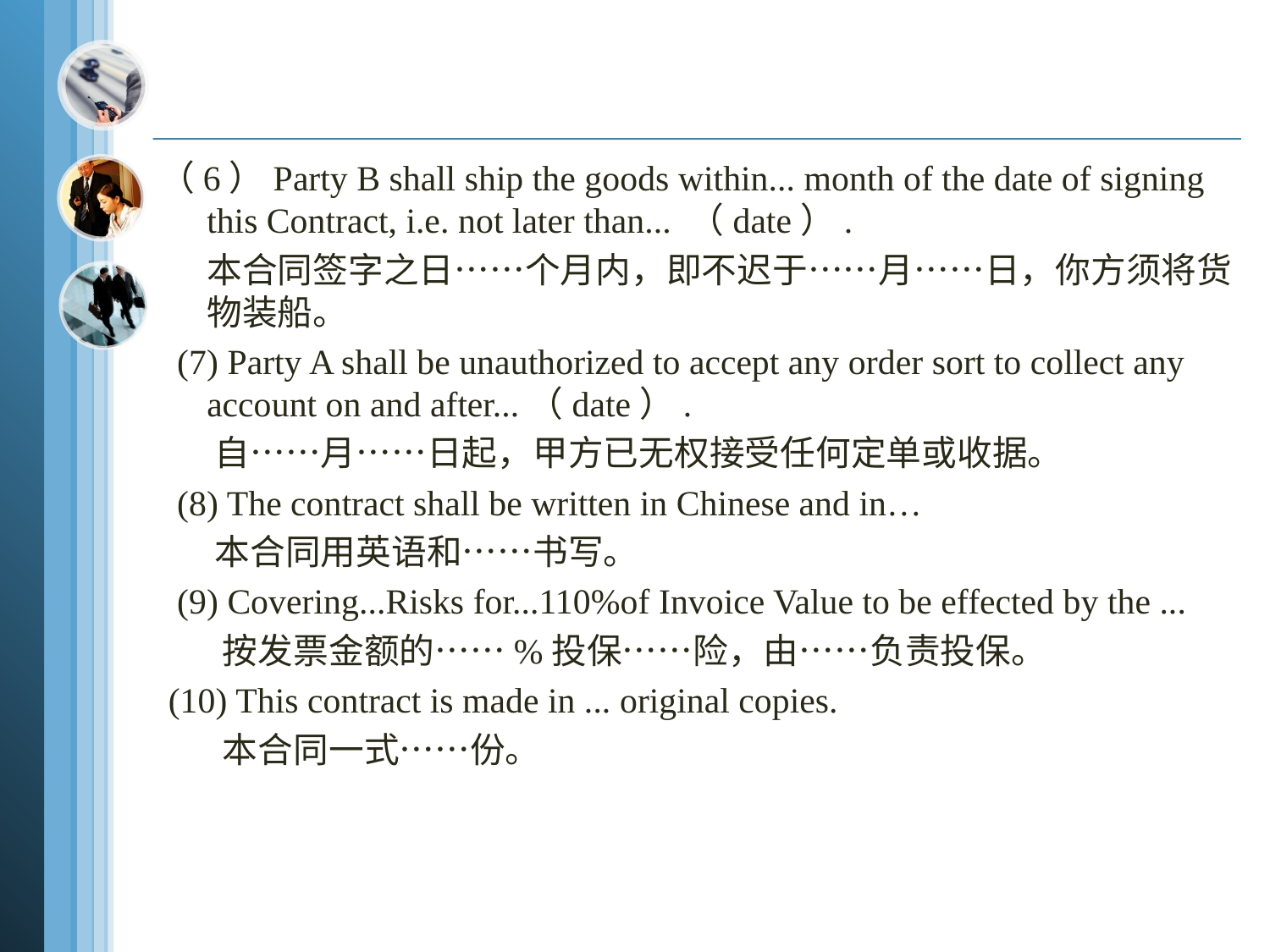

#
（6）Party B shall ship the goods within... month of the date of signing this Contract, i.e. not later than... （date）.
     本合同签字之日……个月内，即不迟于……月……日，你方须将货物装船。
  (7) Party A shall be unauthorized to accept any order sort to collect any account on and after...（date）.
      自……月……日起，甲方已无权接受任何定单或收据。
  (8) The contract shall be written in Chinese and in…
      本合同用英语和……书写。
  (9) Covering...Risks for...110%of Invoice Value to be effected by the ...
       按发票金额的……%投保……险，由……负责投保。
 (10) This contract is made in ... original copies.
       本合同一式……份。